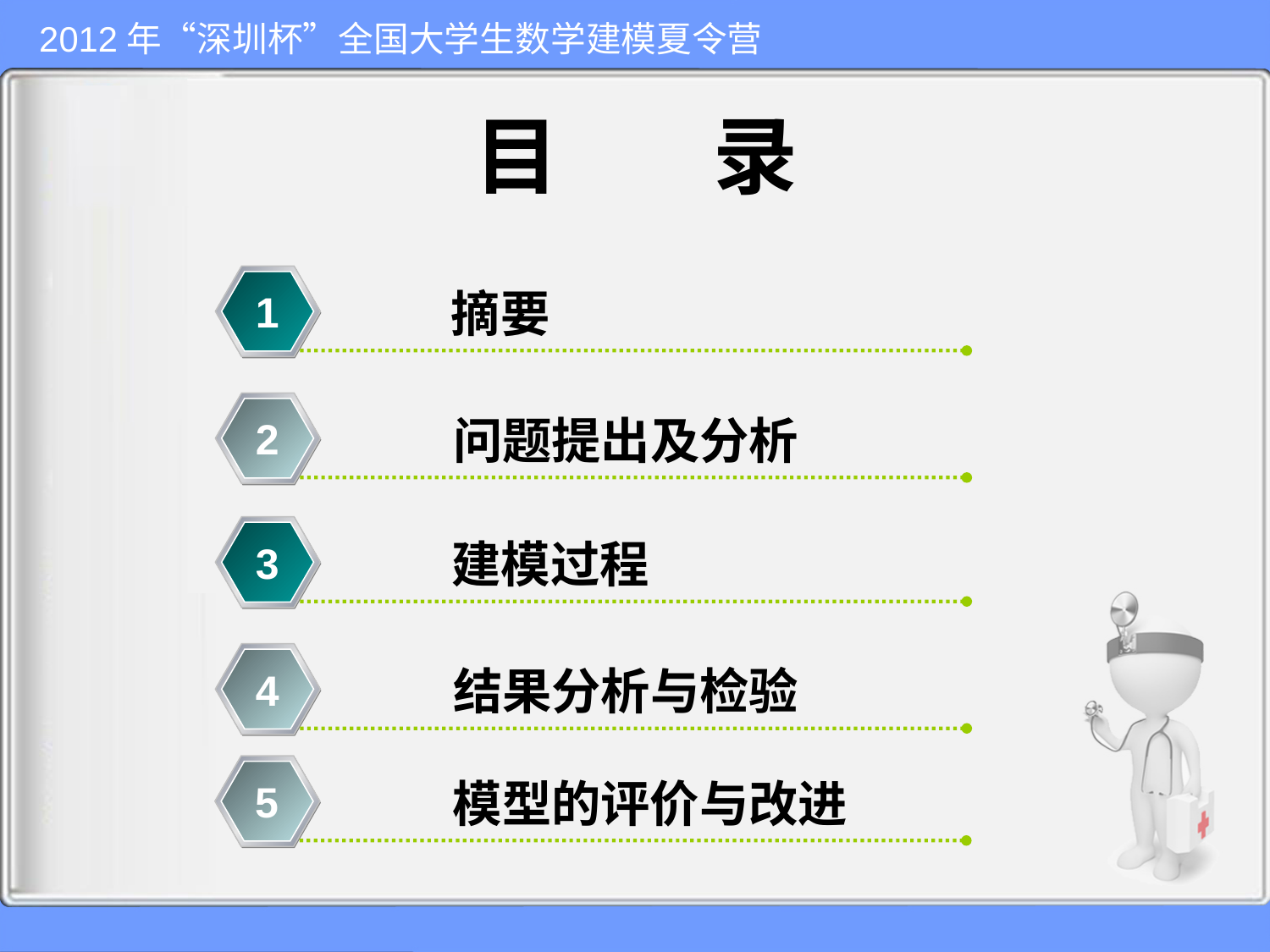

# 目        录

摘要
1

问题提出及分析
2

建模过程
3

结果分析与检验
4

模型的评价与改进
5